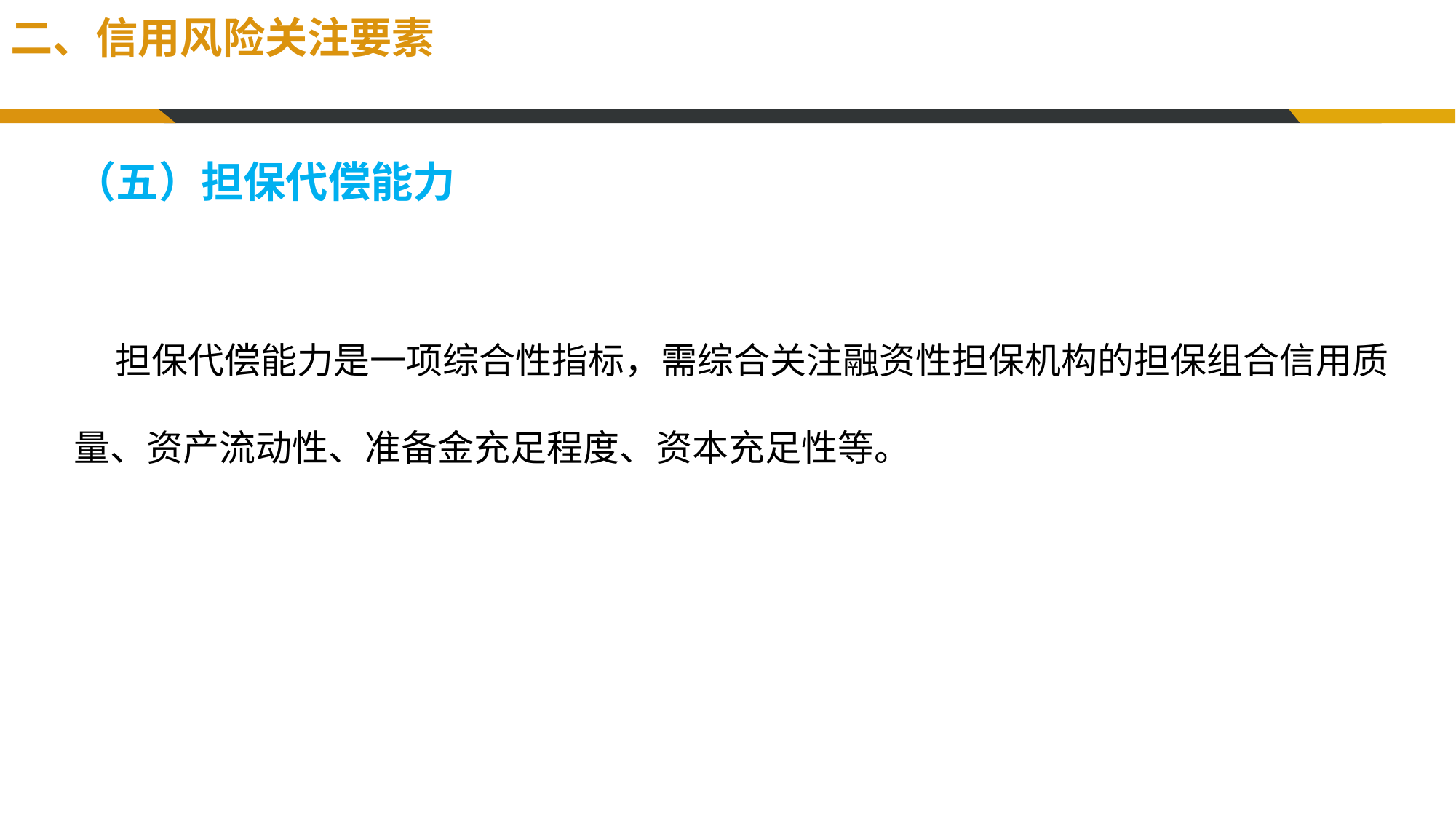

二、信用风险关注要素
（五）担保代偿能力

    担保代偿能力是一项综合性指标，需综合关注融资性担保机构的担保组合信用质量、资产流动性、准备金充足程度、资本充足性等。